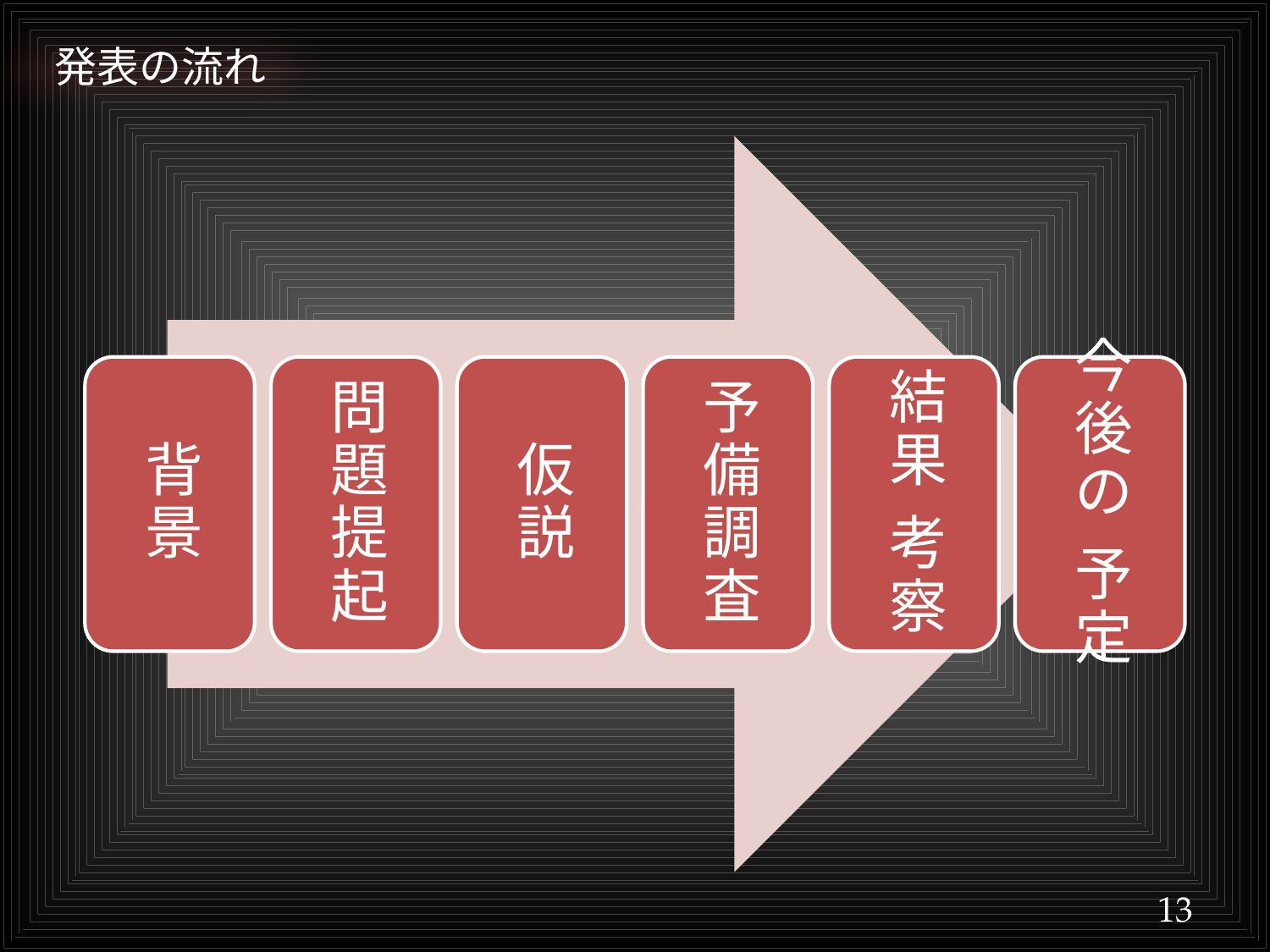

# 発表の流れ

背景
問題提起
仮説
予備調査
結果
考察
今後の
予定
13